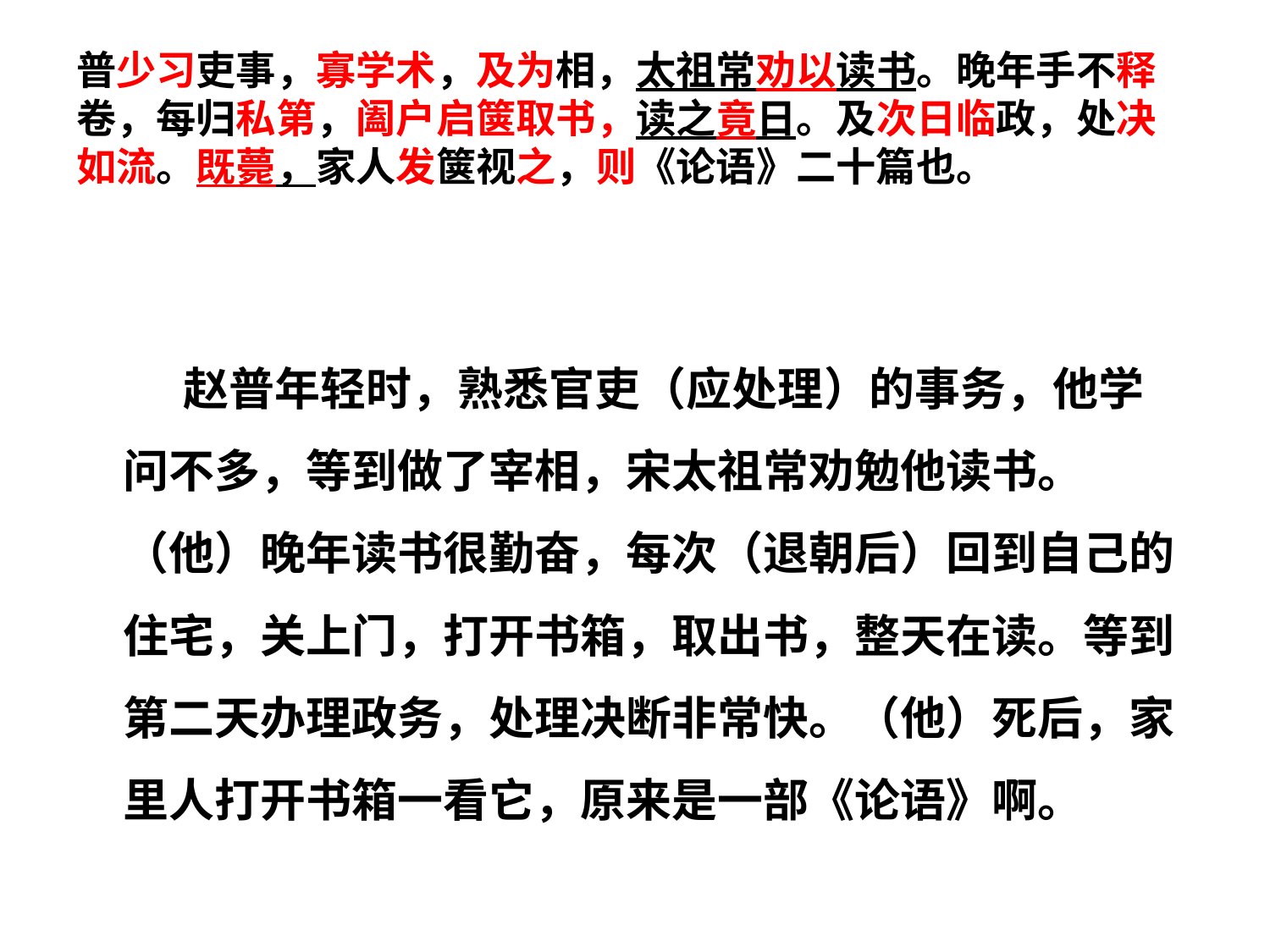

# 普少习吏事，寡学术，及为相，太祖常劝以读书。晚年手不释卷，每归私第，阖户启箧取书，读之竟日。及次日临政，处决如流。既薨，家人发箧视之，则《论语》二十篇也。
赵普年轻时，熟悉官吏（应处理）的事务，他学问不多，等到做了宰相，宋太祖常劝勉他读书。 （他）晚年读书很勤奋，每次（退朝后）回到自己的住宅，关上门，打开书箱，取出书，整天在读。等到第二天办理政务，处理决断非常快。（他）死后，家里人打开书箱一看它，原来是一部《论语》啊。